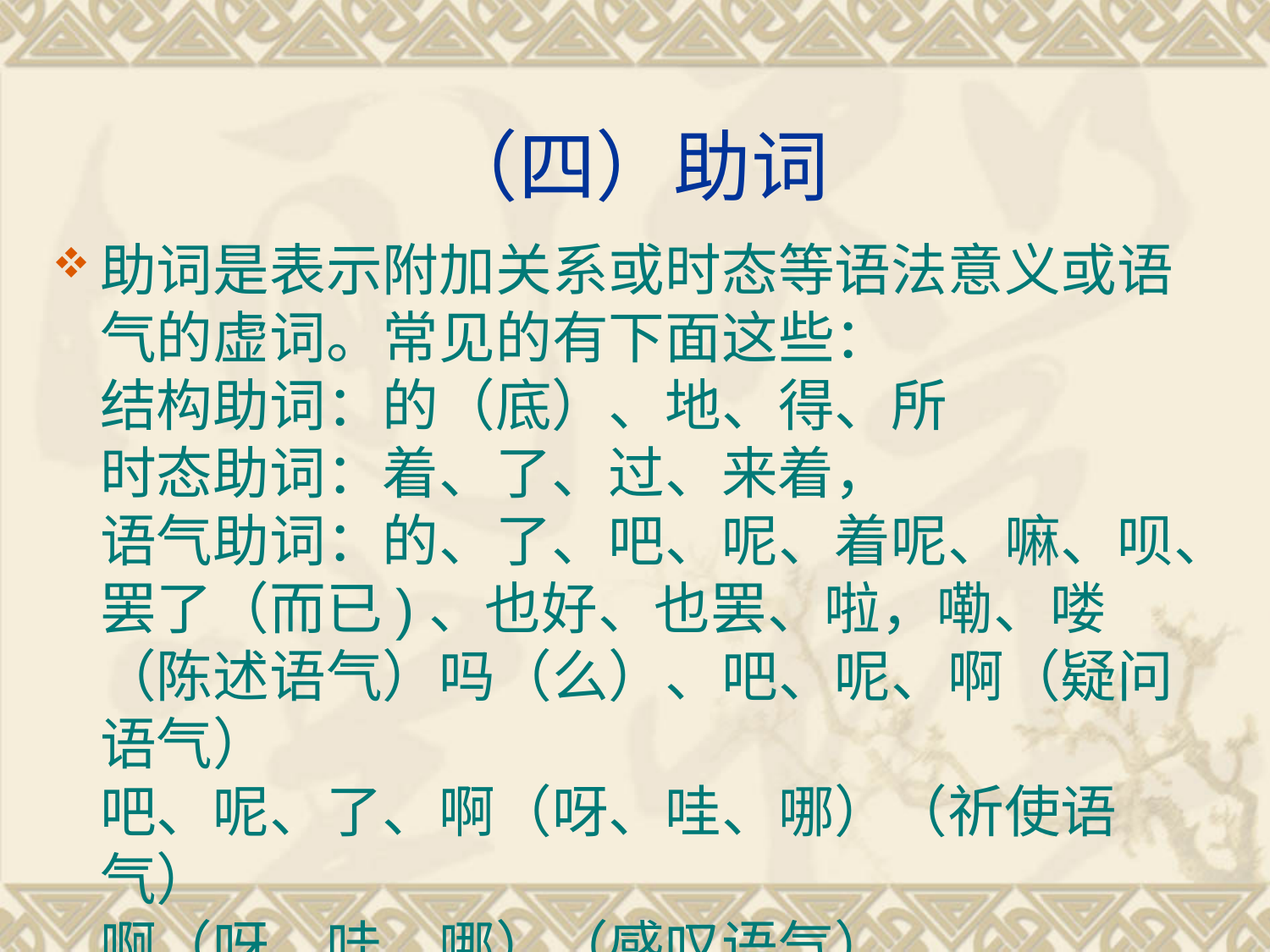

# （四）助词
助词是表示附加关系或时态等语法意义或语气的虚词。常见的有下面这些：
结构助词：的（底）、地、得、所
时态助词：着、了、过、来着，
语气助词：的、了、吧、呢、着呢、嘛、呗、罢了（而已)、也好、也罢、啦，嘞、喽（陈述语气）吗（么）、吧、呢、啊（疑问语气）
吧、呢、了、啊（呀、哇、哪）（祈使语气）
啊（呀、哇、哪）（感叹语气）